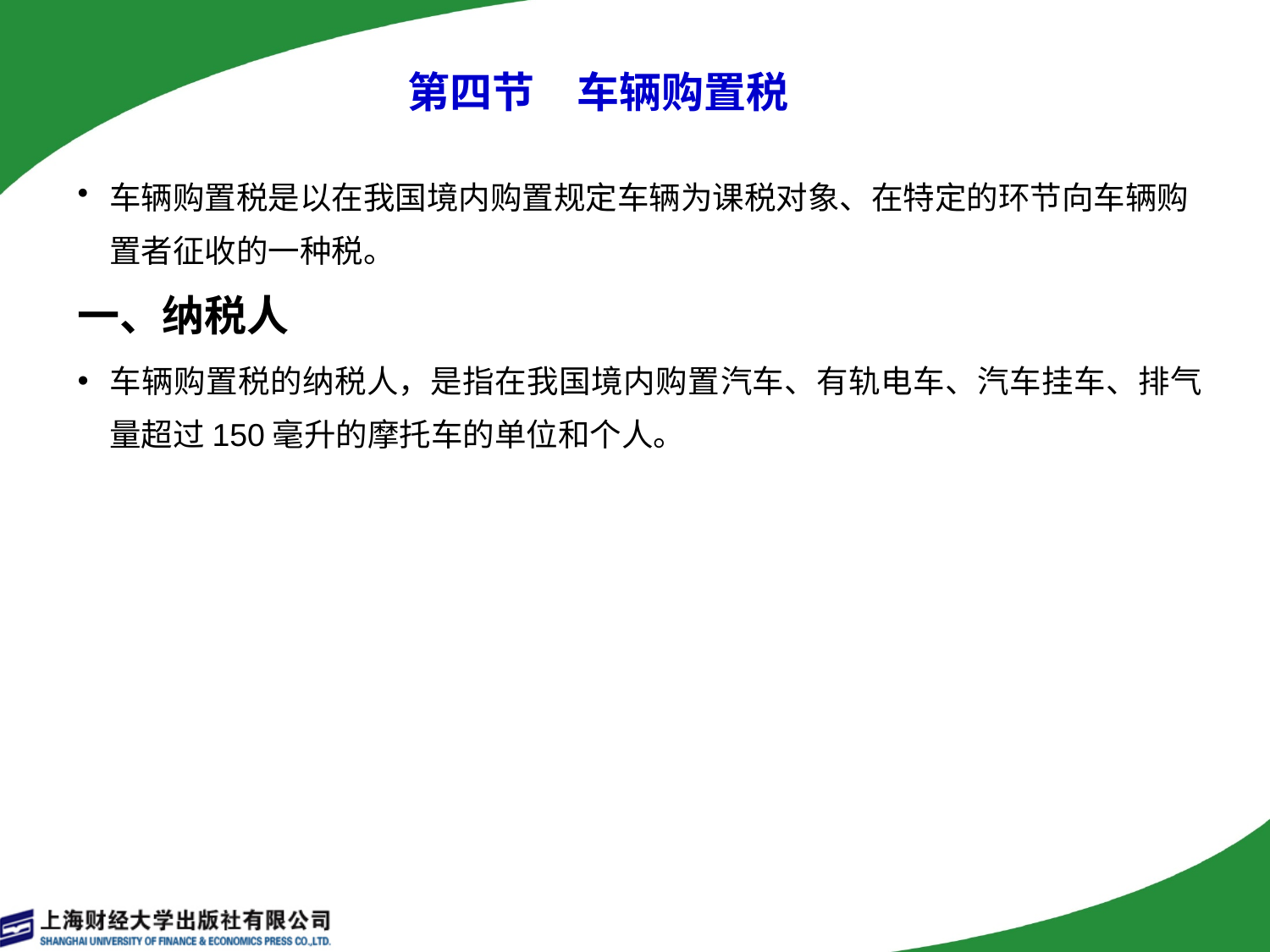

# 第四节　车辆购置税
车辆购置税是以在我国境内购置规定车辆为课税对象、在特定的环节向车辆购置者征收的一种税。
一、纳税人
车辆购置税的纳税人，是指在我国境内购置汽车、有轨电车、汽车挂车、排气量超过150毫升的摩托车的单位和个人。